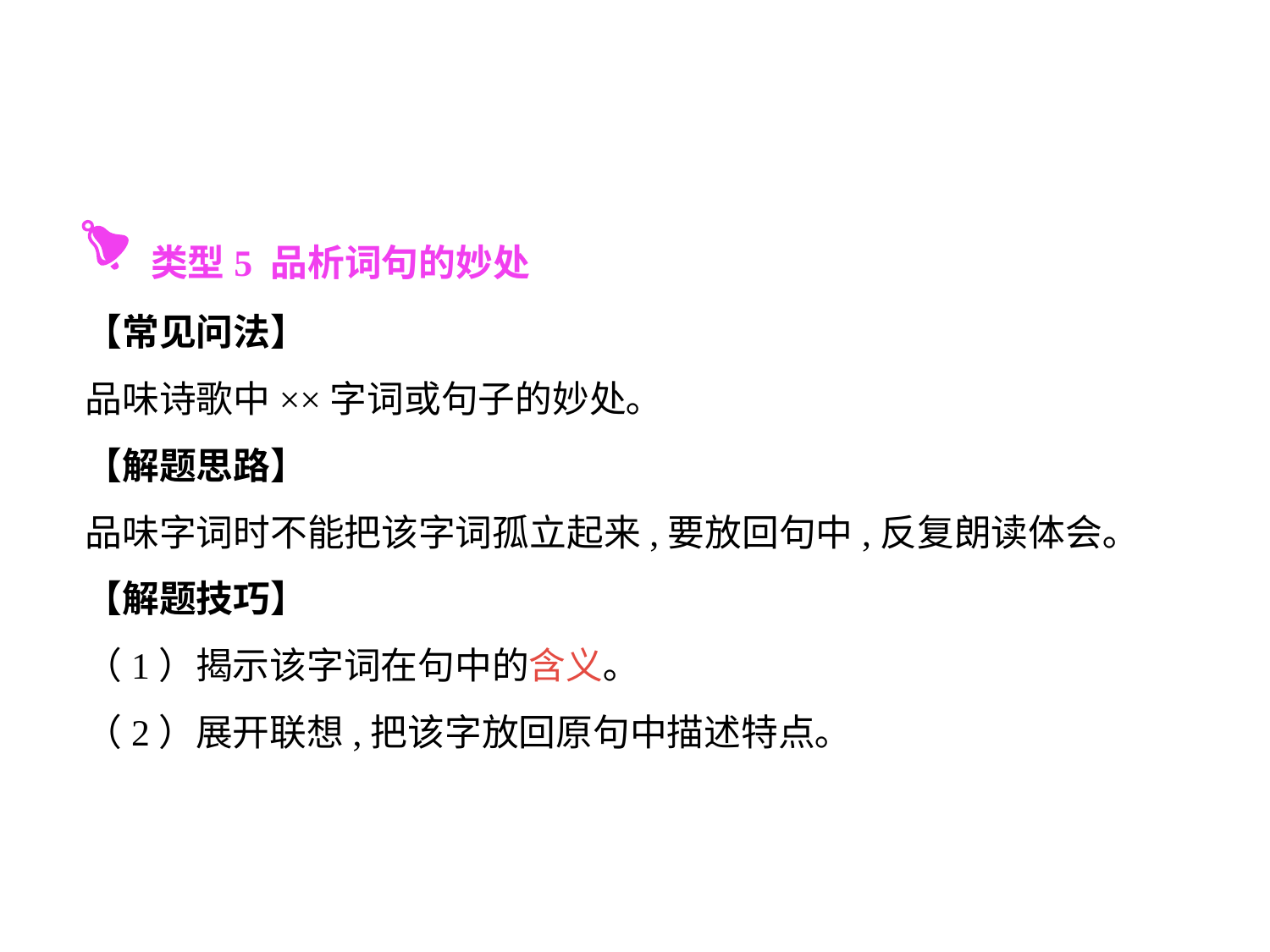

类型5 品析词句的妙处

【常见问法】
品味诗歌中××字词或句子的妙处｡
【解题思路】
品味字词时不能把该字词孤立起来,要放回句中,反复朗读体会｡
【解题技巧】
（1）揭示该字词在句中的含义｡
（2）展开联想,把该字放回原句中描述特点｡